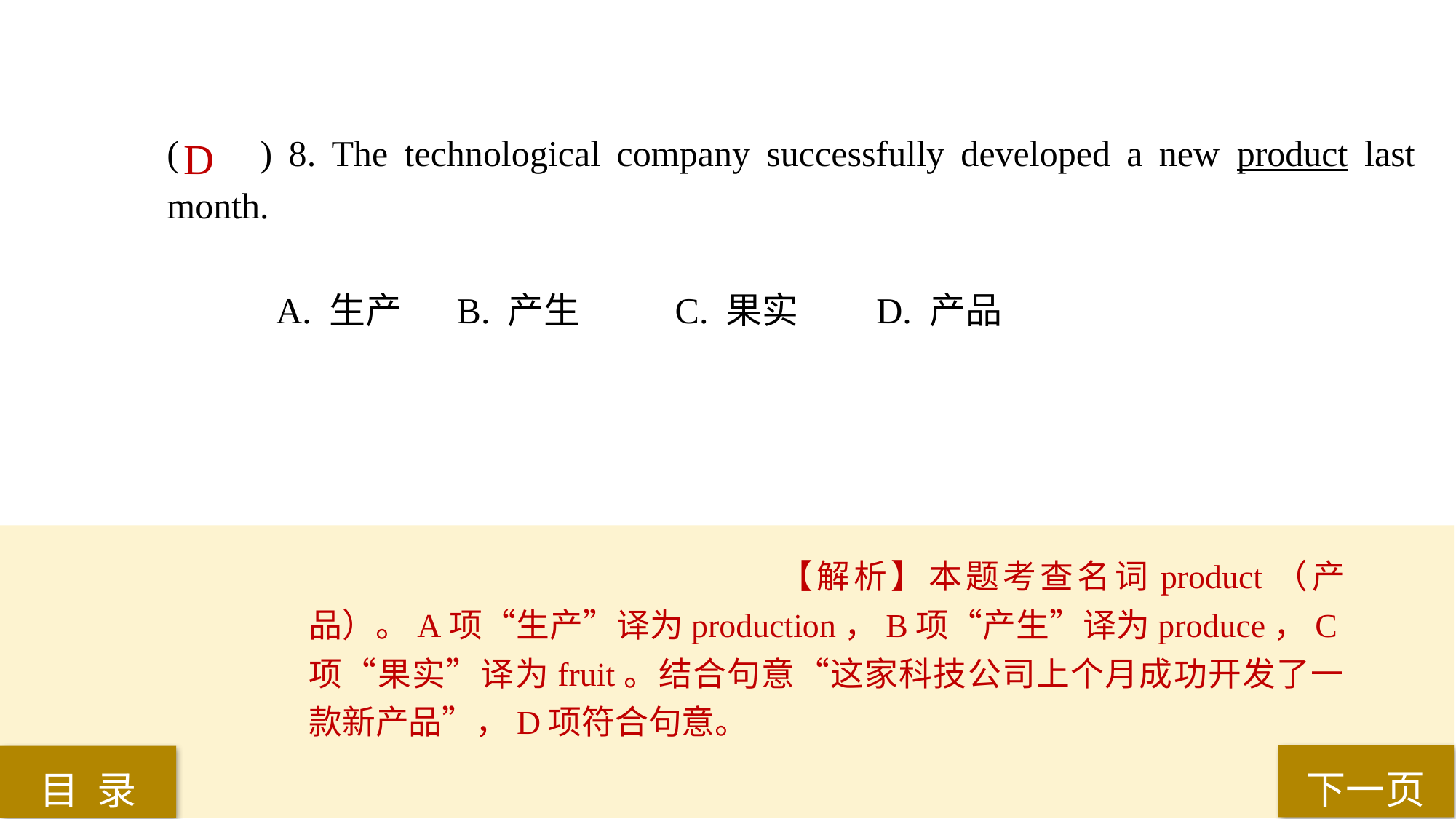

(     ) 8. The technological company successfully developed a new product last month.

A. 生产	 B. 产生	 C. 果实 	D. 产品
D
【解析】本题考查名词product（产品）。A项“生产”译为production，B项“产生”译为produce，C项“果实”译为fruit。结合句意“这家科技公司上个月成功开发了一款新产品”，D项符合句意。